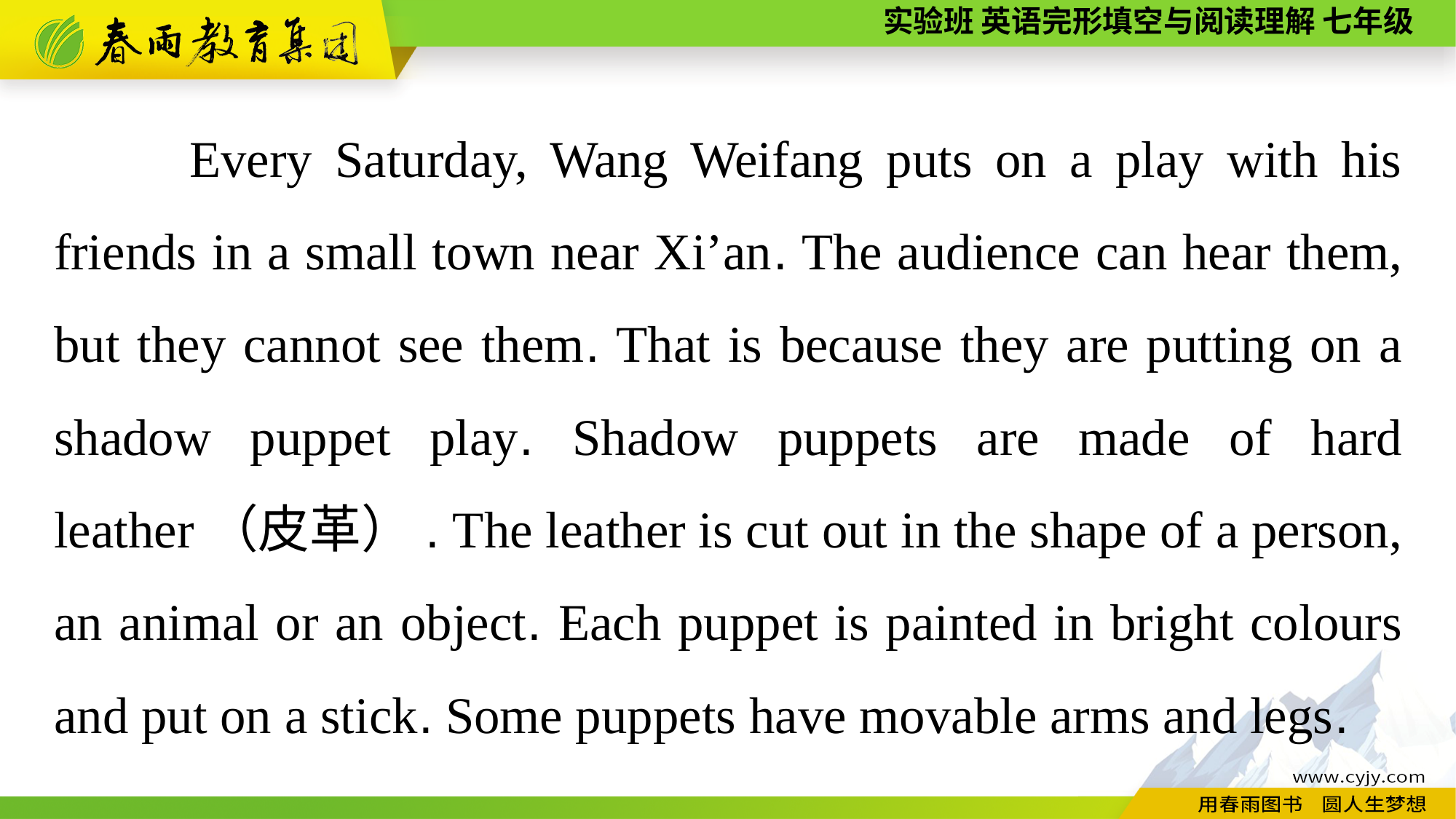

Every Saturday, Wang Weifang puts on a play with his friends in a small town near Xi’an. The audience can hear them, but they cannot see them. That is because they are putting on a shadow puppet play. Shadow puppets are made of hard leather（皮革）. The leather is cut out in the shape of a person, an animal or an object. Each puppet is painted in bright colours and put on a stick. Some puppets have movable arms and legs.